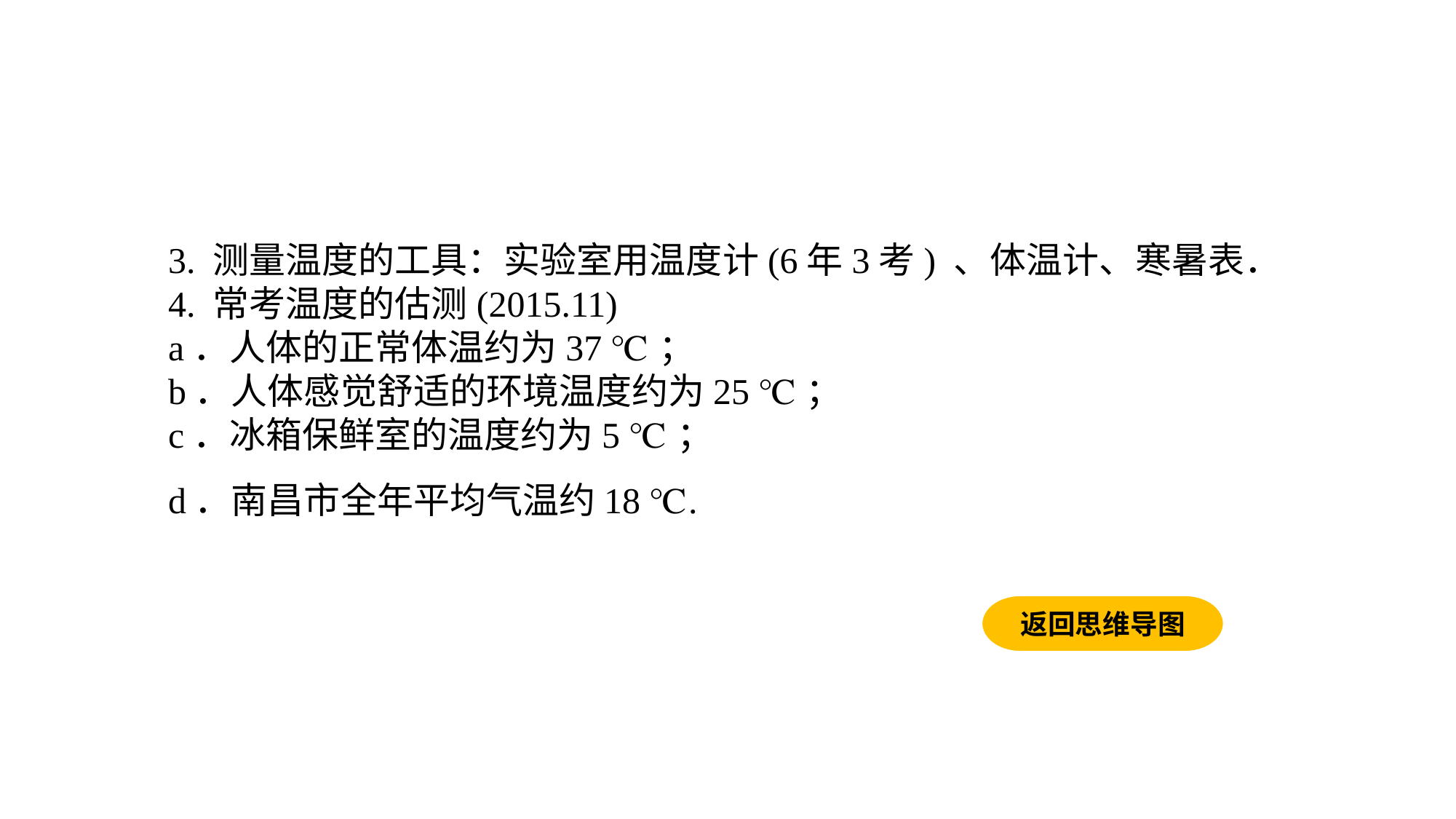

3. 测量温度的工具：实验室用温度计(6年3考) 、体温计、寒暑表．4. 常考温度的估测(2015.11) a．人体的正常体温约为37 ℃；b．人体感觉舒适的环境温度约为25 ℃；c．冰箱保鲜室的温度约为5 ℃；d．南昌市全年平均气温约18 ℃.
返回思维导图